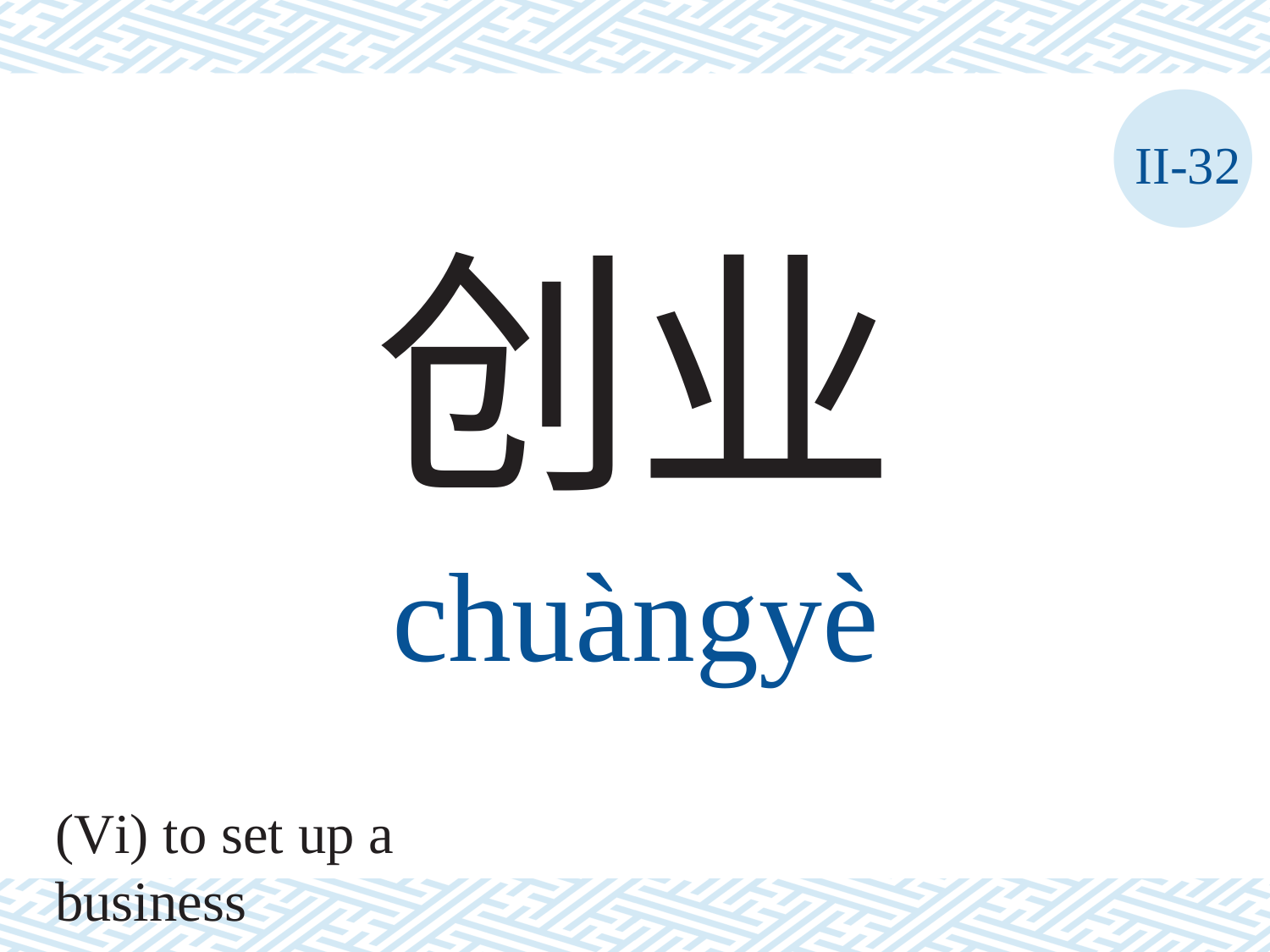

II-32
创业
chuàngyè
(Vi) to set up a business